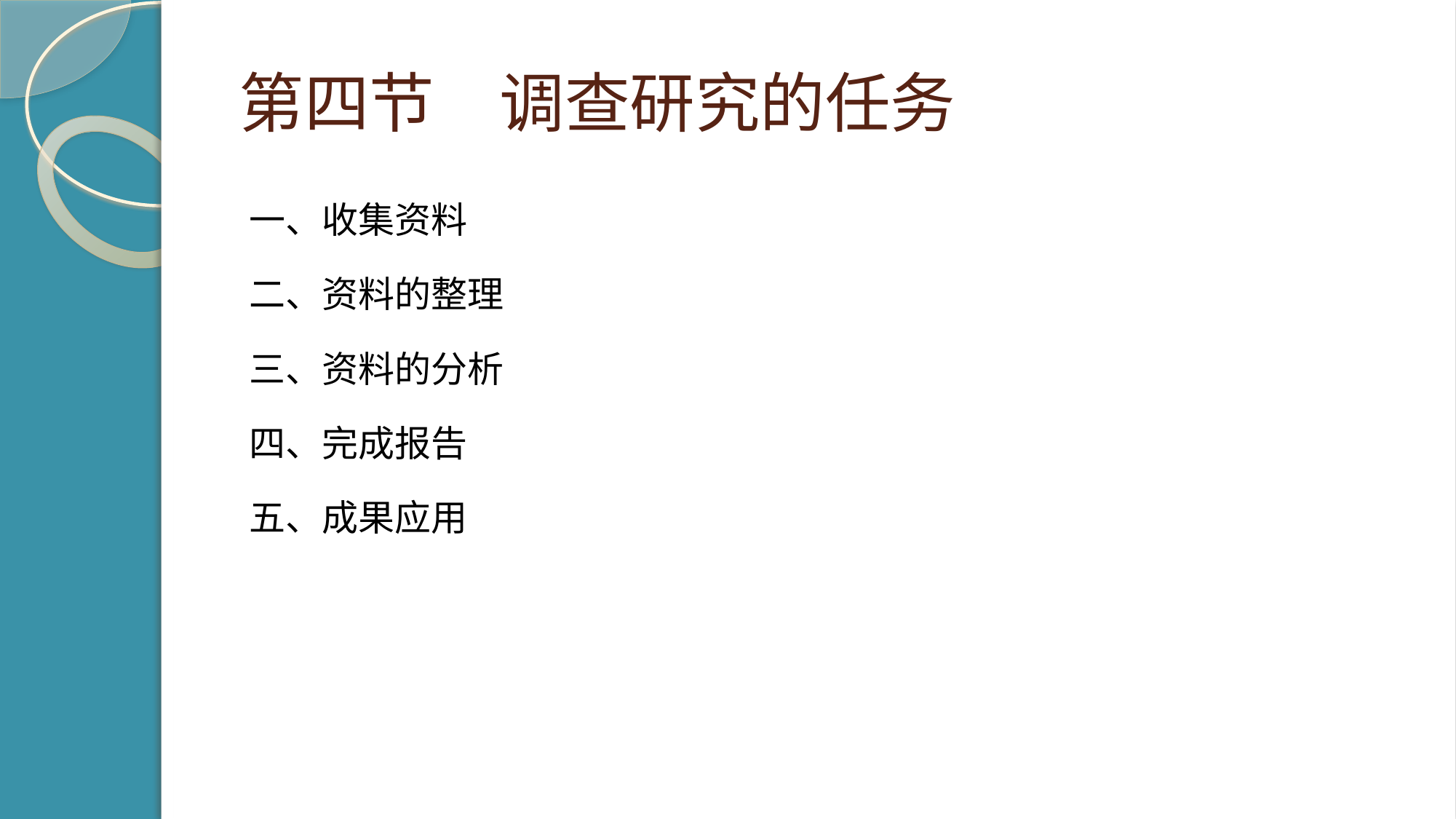

# 第四节　调查研究的任务
一、收集资料
二、资料的整理
三、资料的分析
四、完成报告
五、成果应用